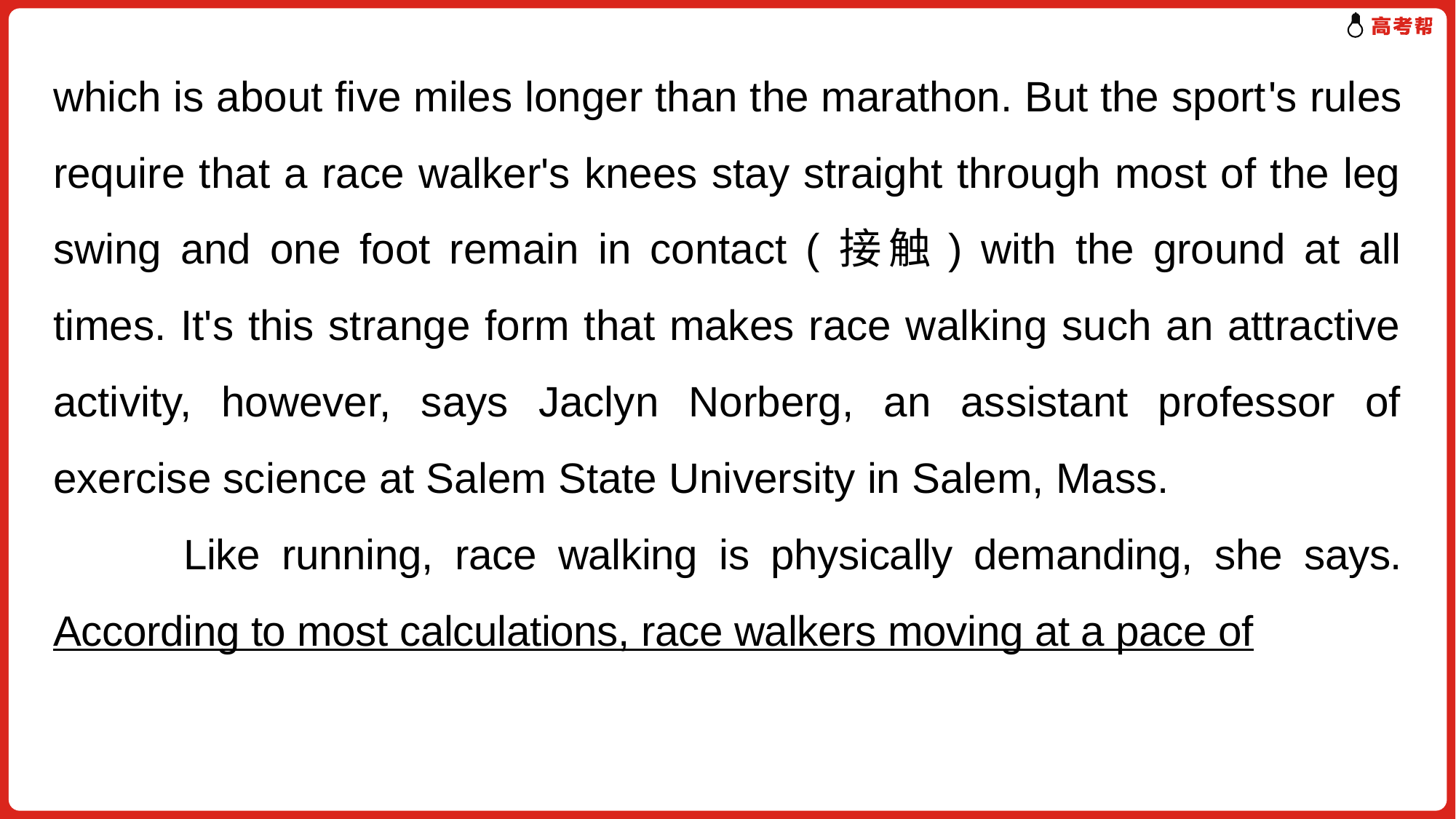

which is about five miles longer than the marathon. But the sport's rules require that a race walker's knees stay straight through most of the leg swing and one foot remain in contact (接触) with the ground at all times. It's this strange form that makes race walking such an attractive activity, however, says Jaclyn Norberg, an assistant professor of exercise science at Salem State University in Salem, Mass.
      Like running, race walking is physically demanding, she says. According to most calculations, race walkers moving at a pace of